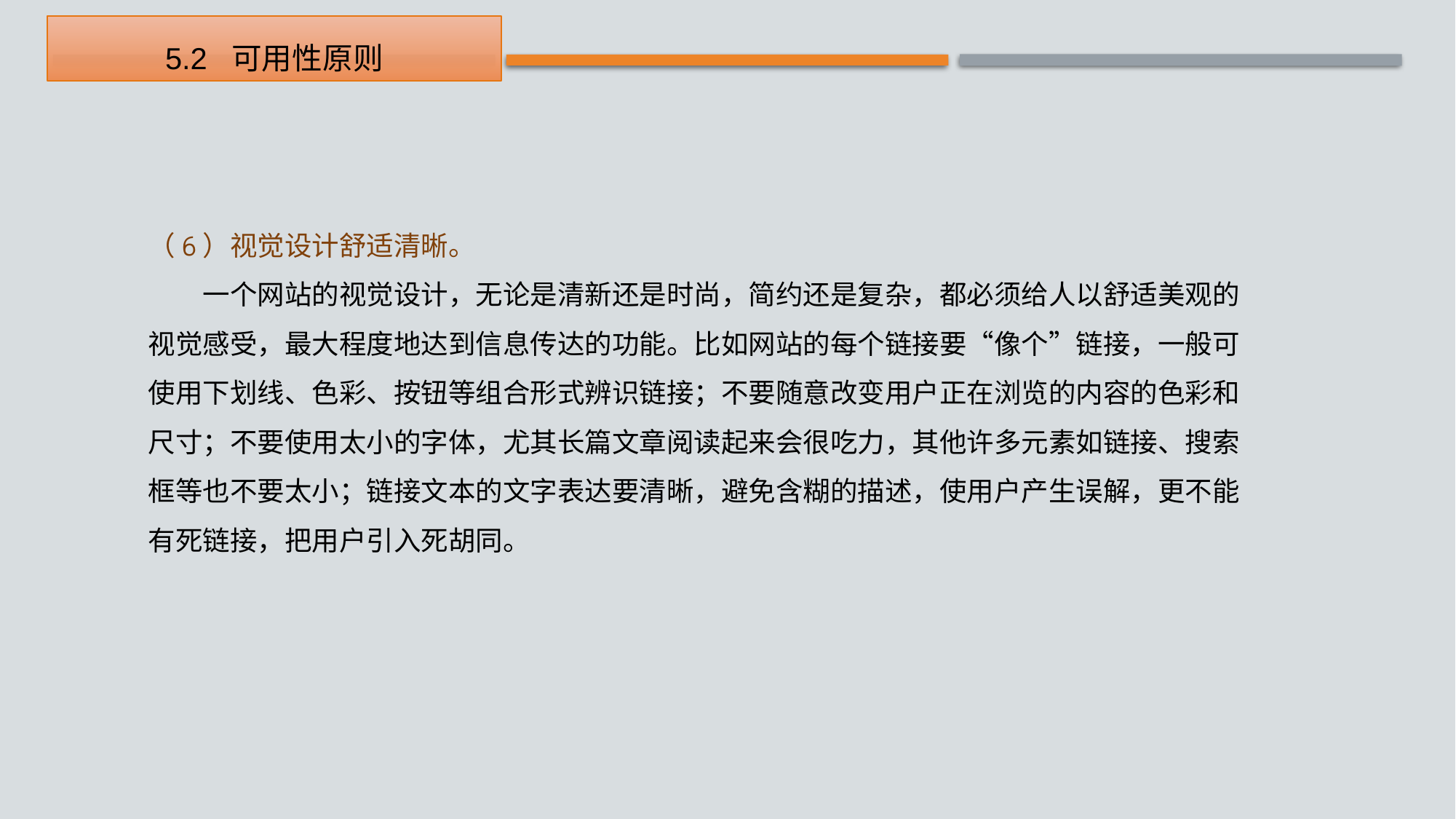

5.2  可用性原则
（6）视觉设计舒适清晰。
　　一个网站的视觉设计，无论是清新还是时尚，简约还是复杂，都必须给人以舒适美观的视觉感受，最大程度地达到信息传达的功能。比如网站的每个链接要“像个”链接，一般可使用下划线、色彩、按钮等组合形式辨识链接；不要随意改变用户正在浏览的内容的色彩和尺寸；不要使用太小的字体，尤其长篇文章阅读起来会很吃力，其他许多元素如链接、搜索框等也不要太小；链接文本的文字表达要清晰，避免含糊的描述，使用户产生误解，更不能有死链接，把用户引入死胡同。